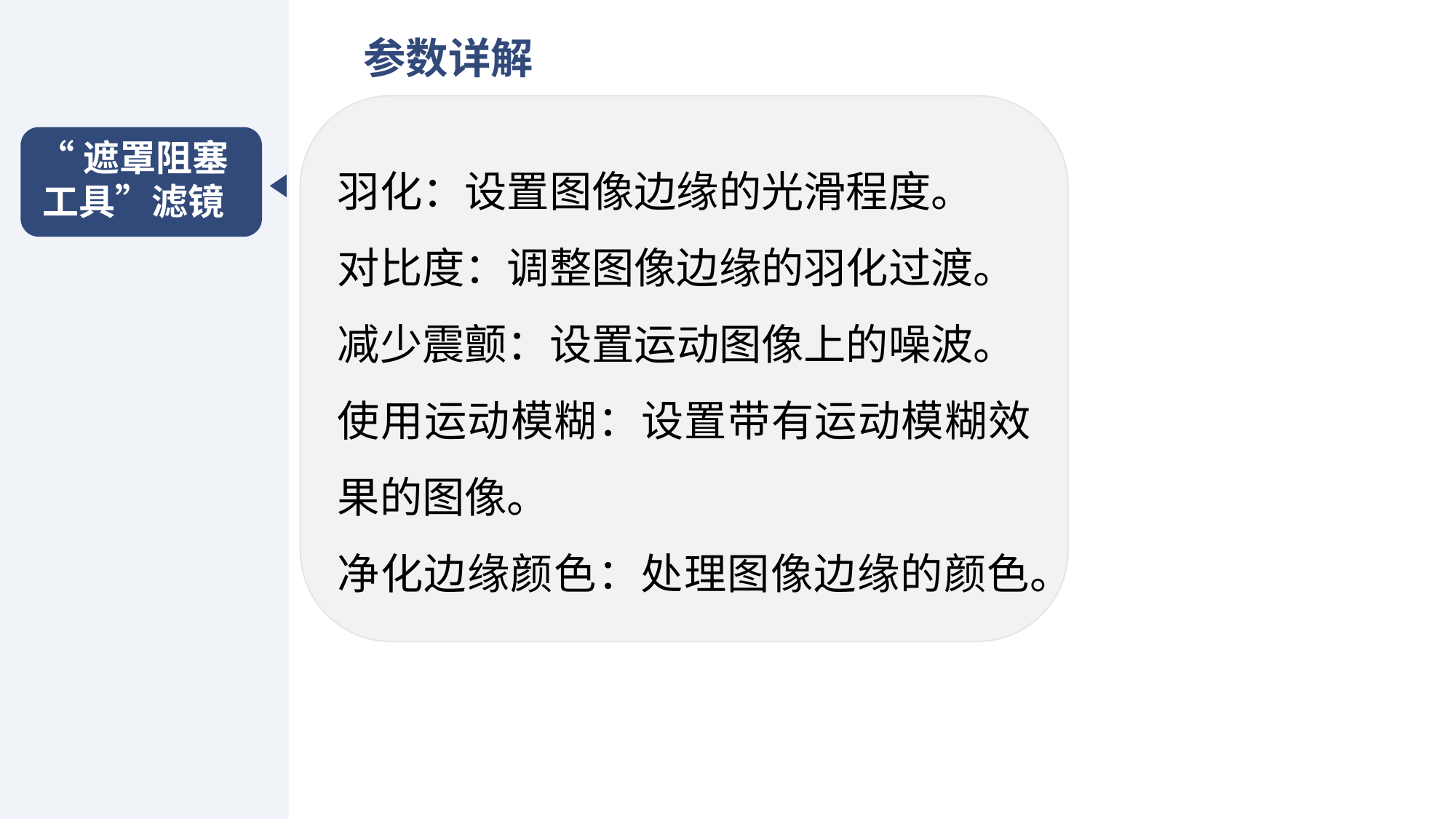

参数详解
羽化：设置图像边缘的光滑程度。
对比度：调整图像边缘的羽化过渡。
减少震颤：设置运动图像上的噪波。
使用运动模糊：设置带有运动模糊效果的图像。
净化边缘颜色：处理图像边缘的颜色。

“遮罩阻塞工具”滤镜